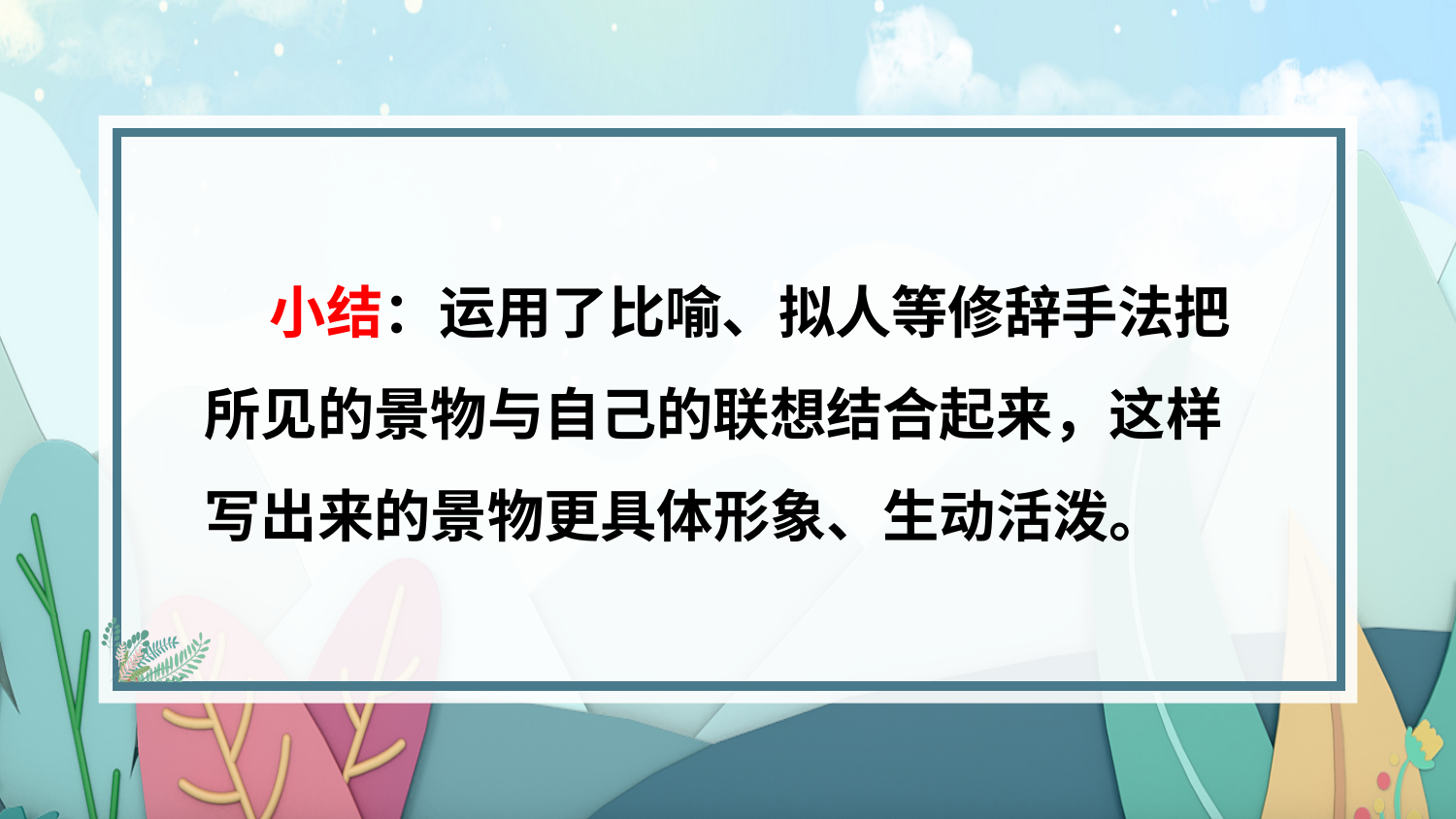

小结：运用了比喻、拟人等修辞手法把所见的景物与自己的联想结合起来，这样写出来的景物更具体形象、生动活泼。